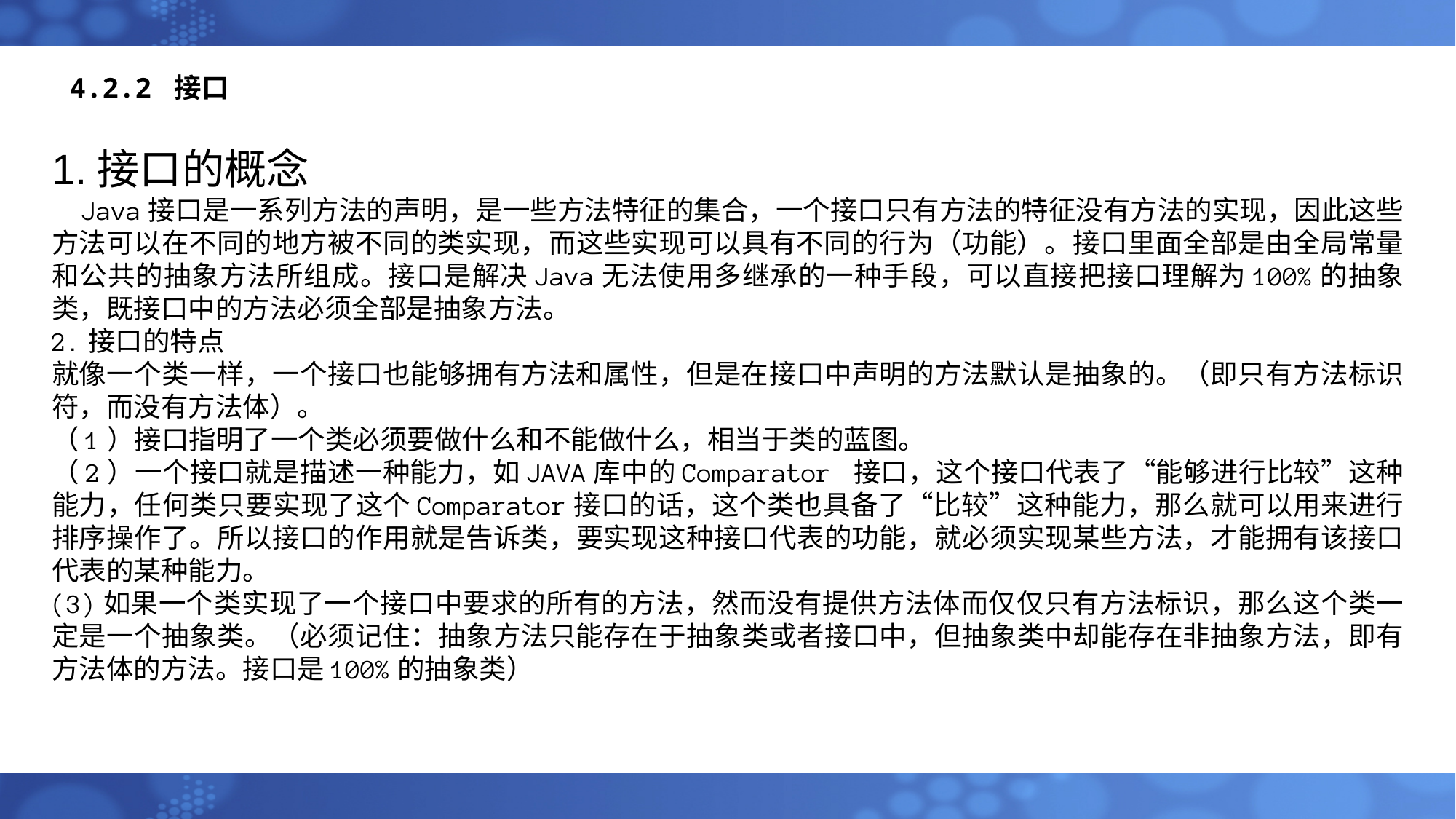

# 4.2.2 接口
1.接口的概念
Java接口是一系列方法的声明，是一些方法特征的集合，一个接口只有方法的特征没有方法的实现，因此这些方法可以在不同的地方被不同的类实现，而这些实现可以具有不同的行为（功能）。接口里面全部是由全局常量和公共的抽象方法所组成。接口是解决Java无法使用多继承的一种手段，可以直接把接口理解为100%的抽象类，既接口中的方法必须全部是抽象方法。
2.接口的特点
就像一个类一样，一个接口也能够拥有方法和属性，但是在接口中声明的方法默认是抽象的。（即只有方法标识符，而没有方法体）。
（1）接口指明了一个类必须要做什么和不能做什么，相当于类的蓝图。
（2）一个接口就是描述一种能力，如JAVA库中的Comparator 接口，这个接口代表了“能够进行比较”这种能力，任何类只要实现了这个Comparator接口的话，这个类也具备了“比较”这种能力，那么就可以用来进行排序操作了。所以接口的作用就是告诉类，要实现这种接口代表的功能，就必须实现某些方法，才能拥有该接口代表的某种能力。
(3)如果一个类实现了一个接口中要求的所有的方法，然而没有提供方法体而仅仅只有方法标识，那么这个类一定是一个抽象类。（必须记住：抽象方法只能存在于抽象类或者接口中，但抽象类中却能存在非抽象方法，即有方法体的方法。接口是100%的抽象类）